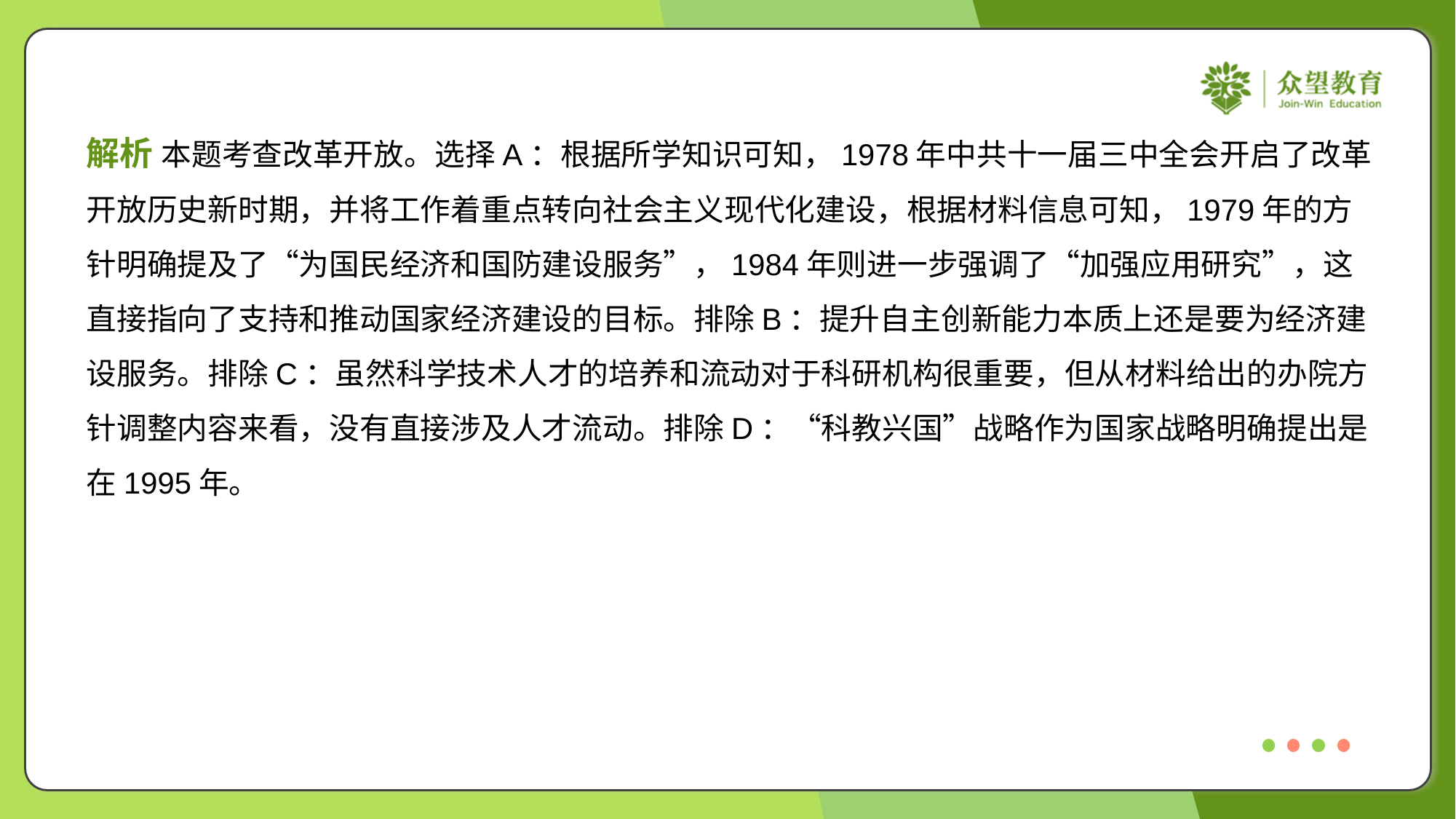

解析 本题考查改革开放。选择A：根据所学知识可知，1978年中共十一届三中全会开启了改革
开放历史新时期，并将工作着重点转向社会主义现代化建设，根据材料信息可知，1979年的方
针明确提及了“为国民经济和国防建设服务”，1984年则进一步强调了“加强应用研究”，这
直接指向了支持和推动国家经济建设的目标。排除B：提升自主创新能力本质上还是要为经济建
设服务。排除C：虽然科学技术人才的培养和流动对于科研机构很重要，但从材料给出的办院方
针调整内容来看，没有直接涉及人才流动。排除D：“科教兴国”战略作为国家战略明确提出是
在1995年。